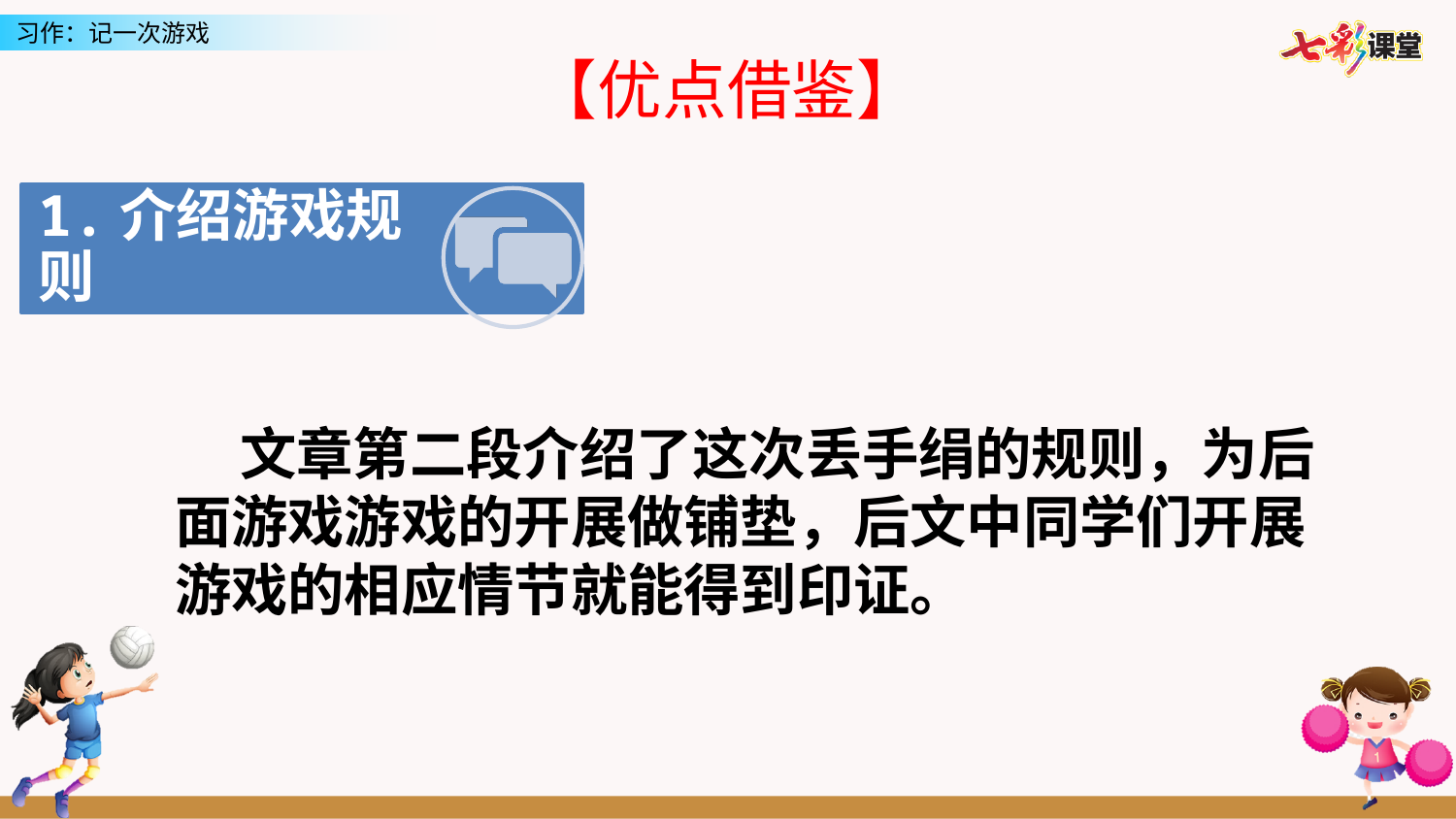

【优点借鉴】
1.介绍游戏规则

    文章第二段介绍了这次丢手绢的规则，为后面游戏游戏的开展做铺垫，后文中同学们开展游戏的相应情节就能得到印证。